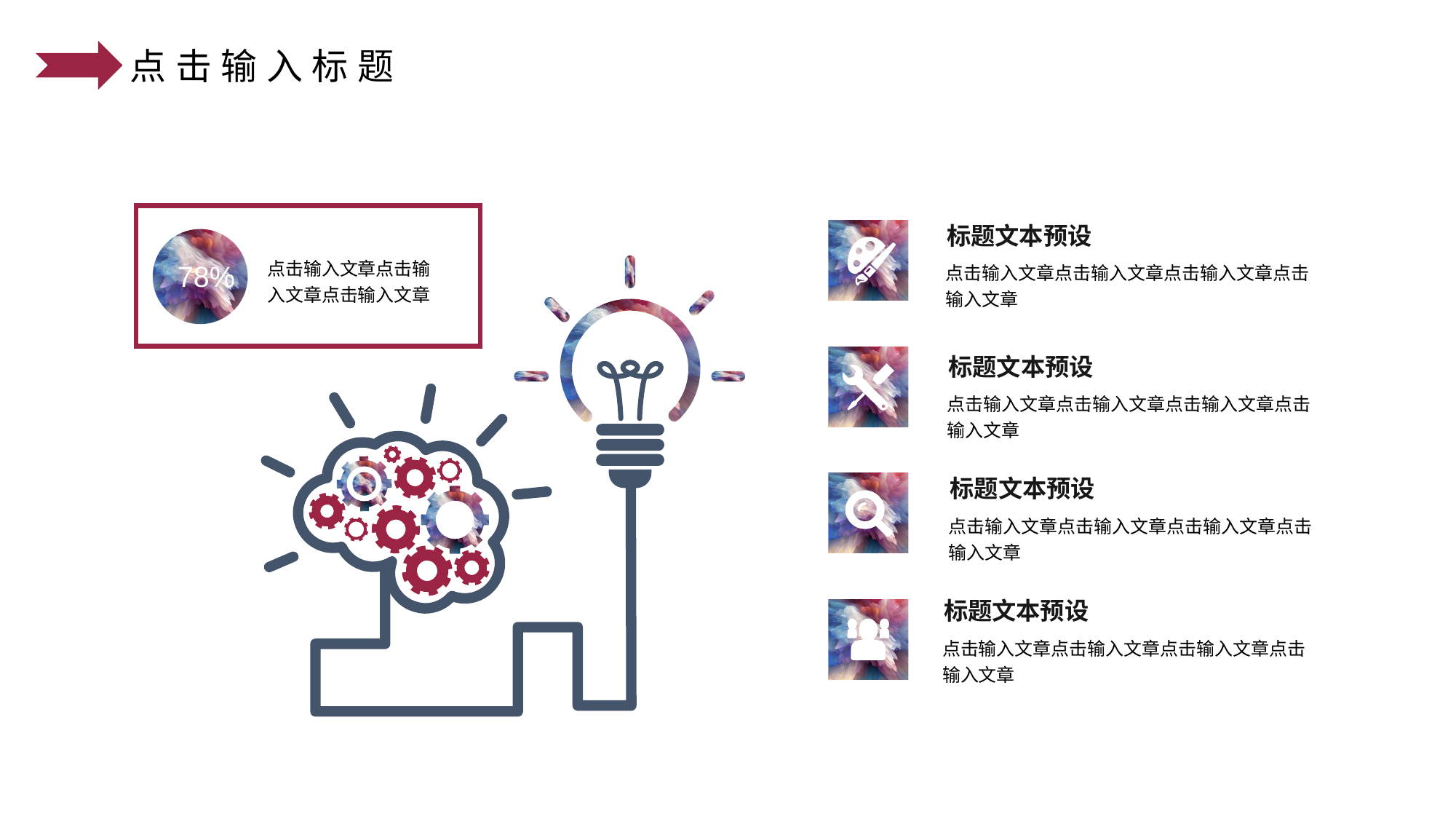

点击输入标题

标题文本预设

78%
点击输入文章点击输入文章点击输入文章
点击输入文章点击输入文章点击输入文章点击输入文章

标题文本预设

点击输入文章点击输入文章点击输入文章点击输入文章
标题文本预设

点击输入文章点击输入文章点击输入文章点击输入文章
标题文本预设

点击输入文章点击输入文章点击输入文章点击输入文章